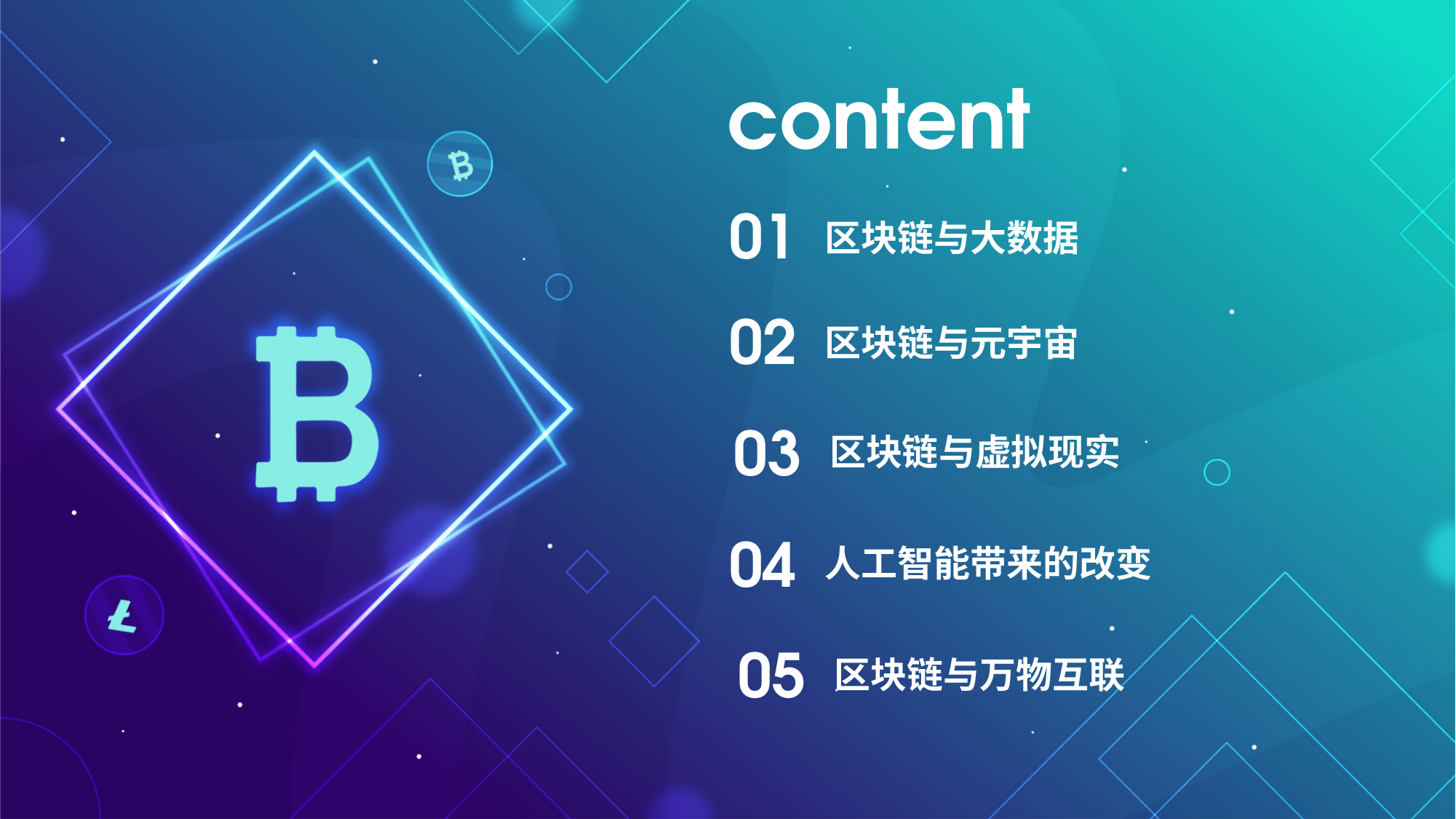

content
01
区块链与大数据
02
区块链与元宇宙
03
区块链与虚拟现实
04
人工智能带来的改变
05
区块链与万物互联